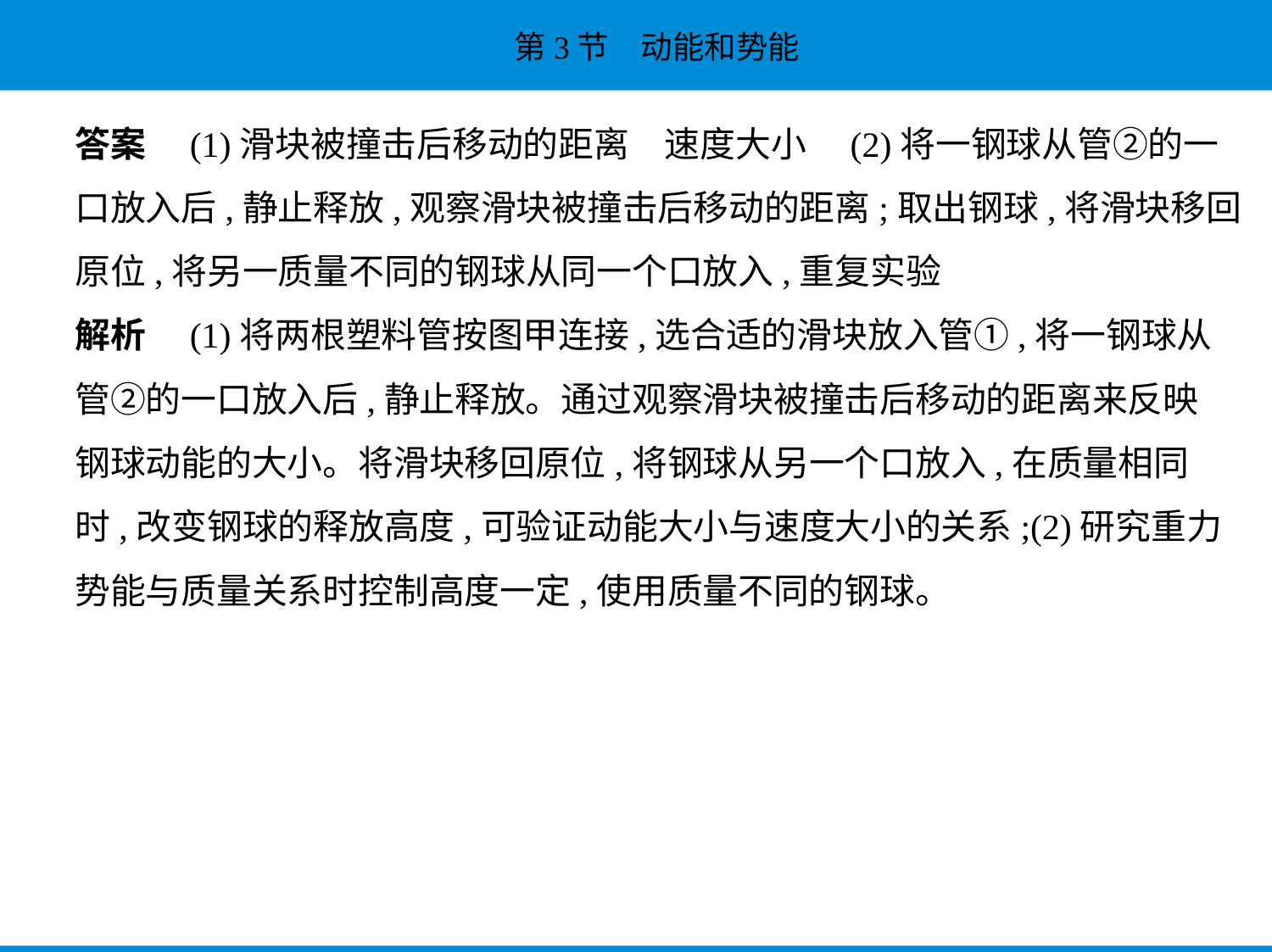

答案　(1)滑块被撞击后移动的距离　速度大小　(2)将一钢球从管②的一
口放入后,静止释放,观察滑块被撞击后移动的距离;取出钢球,将滑块移回
原位,将另一质量不同的钢球从同一个口放入,重复实验
解析　(1)将两根塑料管按图甲连接,选合适的滑块放入管①,将一钢球从
管②的一口放入后,静止释放。通过观察滑块被撞击后移动的距离来反映
钢球动能的大小。将滑块移回原位,将钢球从另一个口放入,在质量相同
时,改变钢球的释放高度,可验证动能大小与速度大小的关系;(2)研究重力
势能与质量关系时控制高度一定,使用质量不同的钢球。